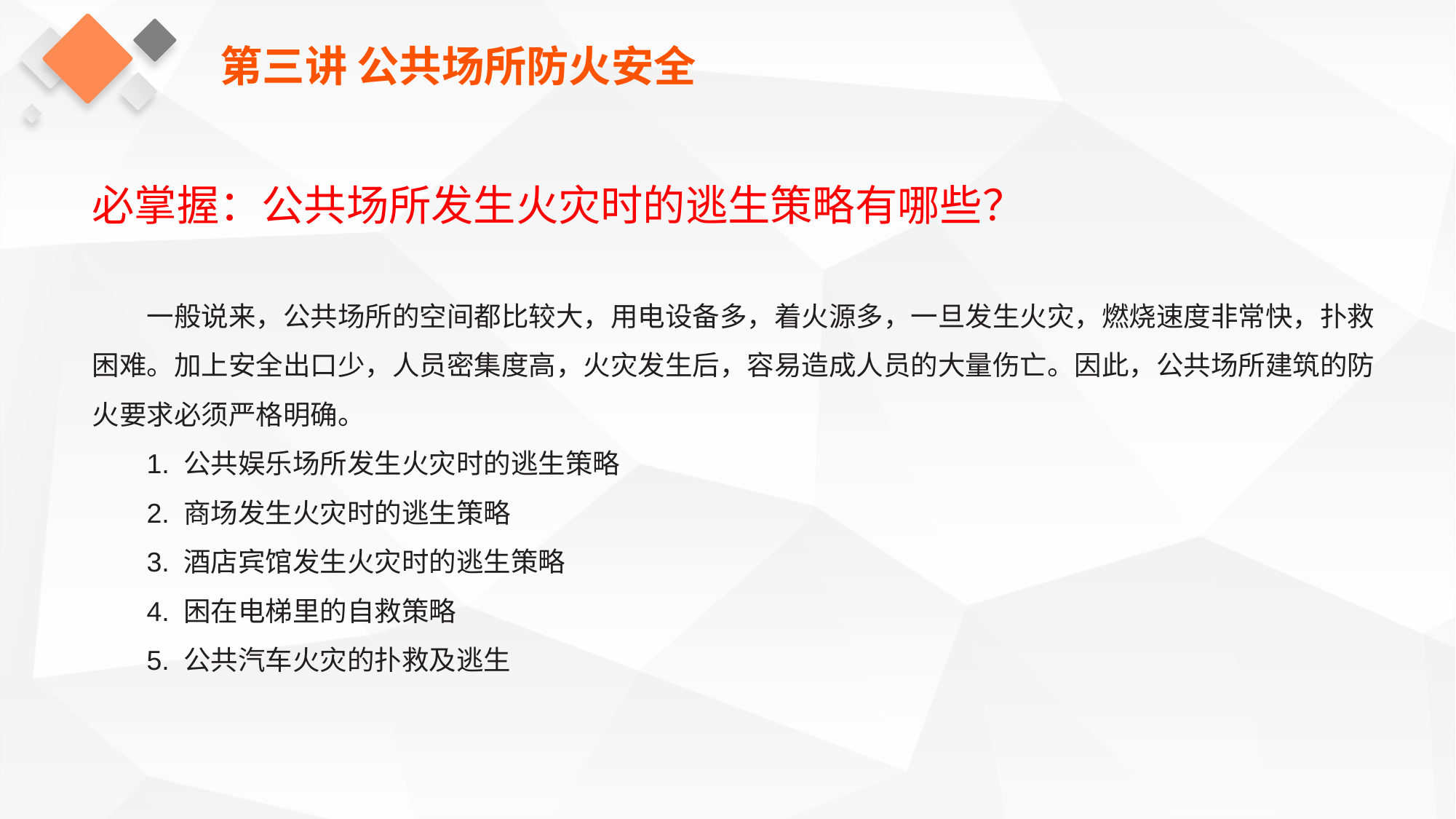

第三讲 公共场所防火安全
必掌握：公共场所发生火灾时的逃生策略有哪些？
一般说来，公共场所的空间都比较大，用电设备多，着火源多，一旦发生火灾，燃烧速度非常快，扑救困难。加上安全出口少，人员密集度高，火灾发生后，容易造成人员的大量伤亡。因此，公共场所建筑的防火要求必须严格明确。
1. 公共娱乐场所发生火灾时的逃生策略
2. 商场发生火灾时的逃生策略
3. 酒店宾馆发生火灾时的逃生策略
4. 困在电梯里的自救策略
5. 公共汽车火灾的扑救及逃生